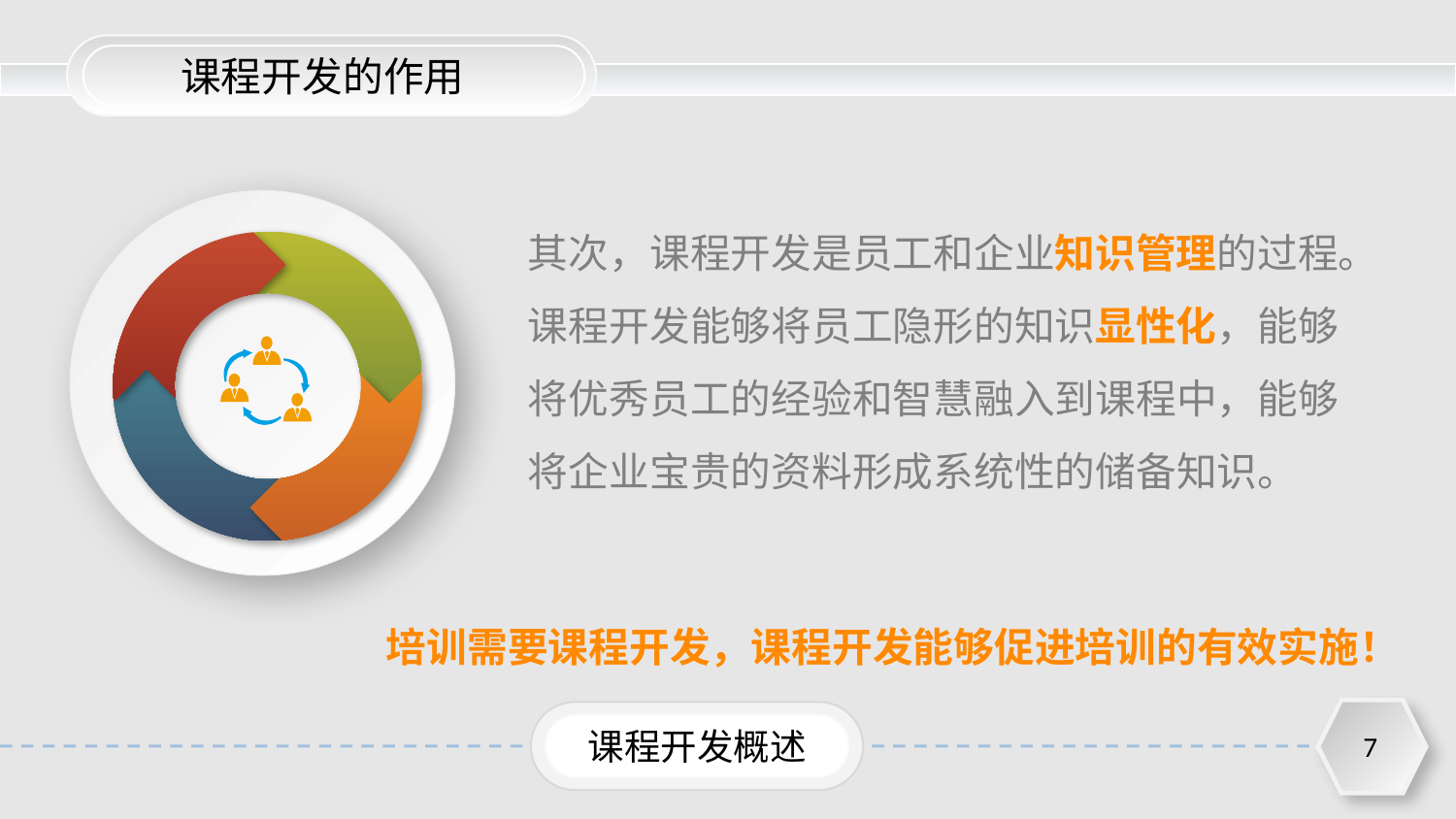

课程开发的作用

其次，课程开发是员工和企业知识管理的过程。课程开发能够将员工隐形的知识显性化，能够将优秀员工的经验和智慧融入到课程中，能够将企业宝贵的资料形成系统性的储备知识。
培训需要课程开发，课程开发能够促进培训的有效实施！
课程开发概述